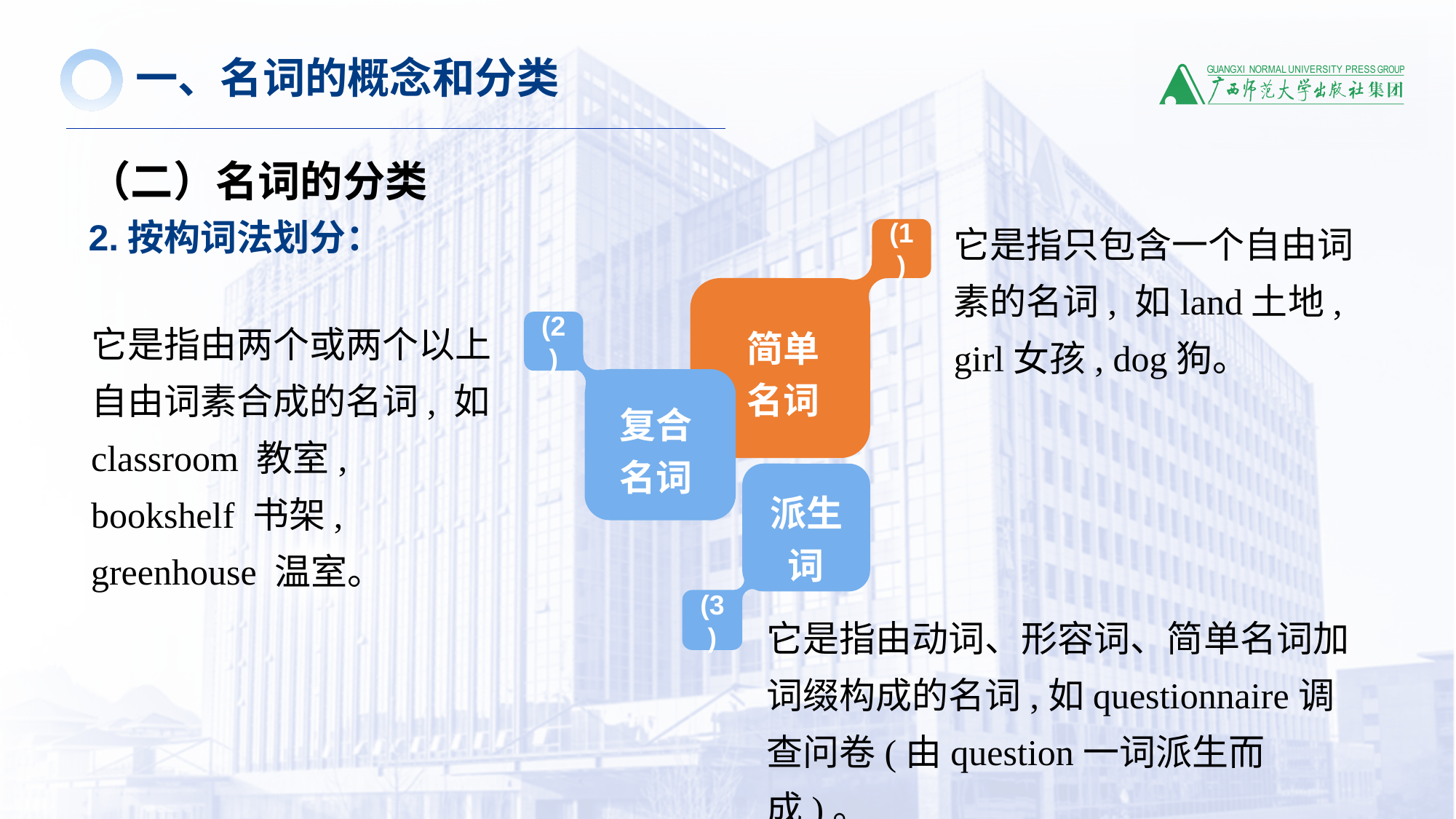

一、名词的概念和分类

（二）名词的分类
2.按构词法划分：
它是指只包含一个自由词素的名词, 如land土地, girl女孩, dog狗。
(1)

它是指由两个或两个以上自由词素合成的名词, 如classroom 教室,  bookshelf 书架, greenhouse 温室。
简单名词
(2)

复合名词

派生词

(3)
它是指由动词、形容词、简单名词加词缀构成的名词,如questionnaire调查问卷(由question一词派生而成)。